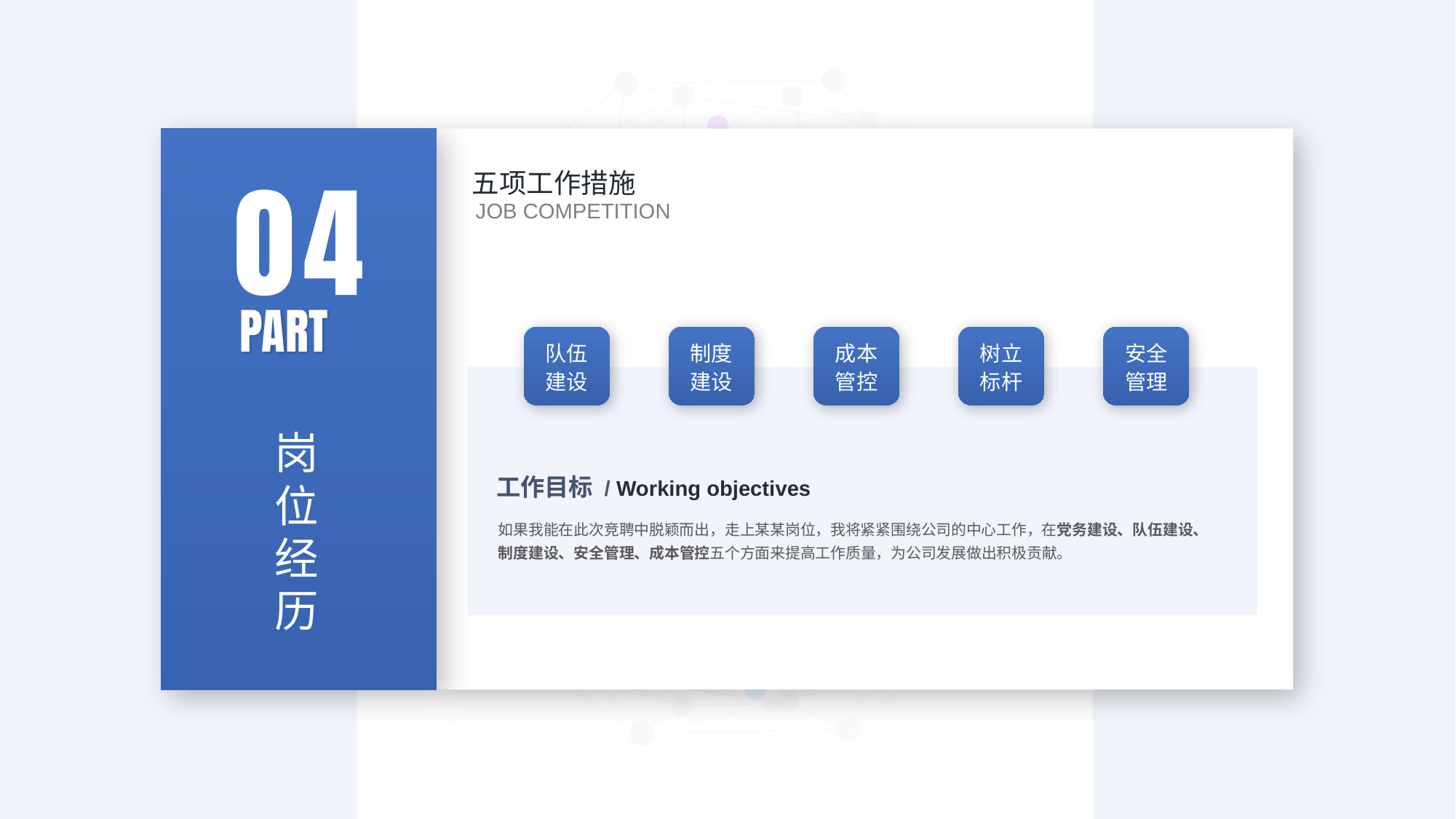

五项工作措施
JOB COMPETITION
队伍
建设
制度
建设
成本
管控
树立
标杆
安全
管理

工作目标 / Working objectives
如果我能在此次竞聘中脱颖而出，走上某某岗位，我将紧紧围绕公司的中心工作，在党务建设、队伍建设、制度建设、安全管理、成本管控五个方面来提高工作质量，为公司发展做出积极贡献。